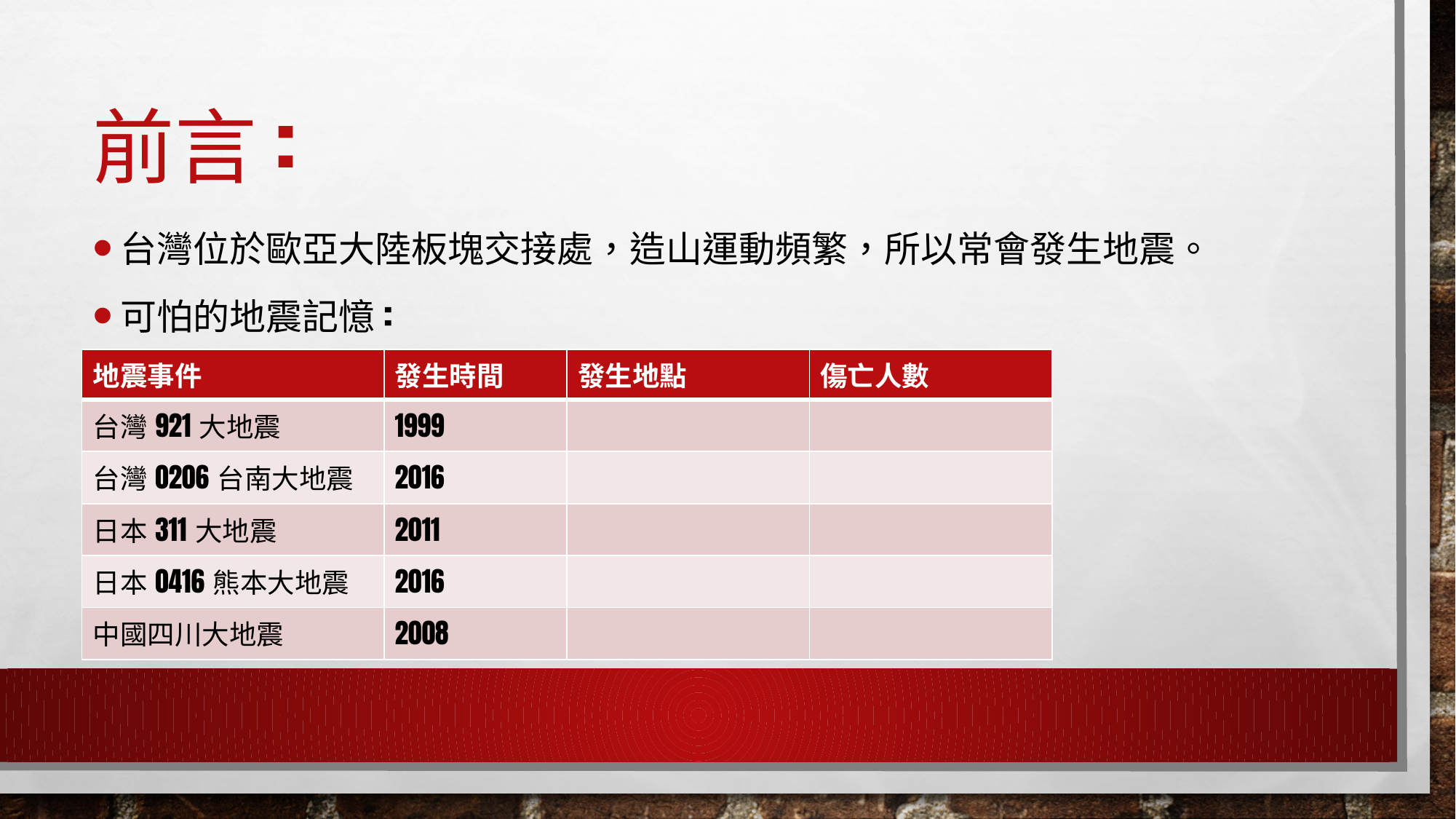

# 前言:
台灣位於歐亞大陸板塊交接處，造山運動頻繁，所以常會發生地震。
可怕的地震記憶:
| 地震事件 | 發生時間 | 發生地點 | 傷亡人數 |
| --- | --- | --- | --- |
| 台灣921大地震 | 1999 |  |  |
| 台灣0206台南大地震 | 2016 |  |  |
| 日本311大地震 | 2011 |  |  |
| 日本0416熊本大地震 | 2016 |  |  |
| 中國四川大地震 | 2008 |  |  |